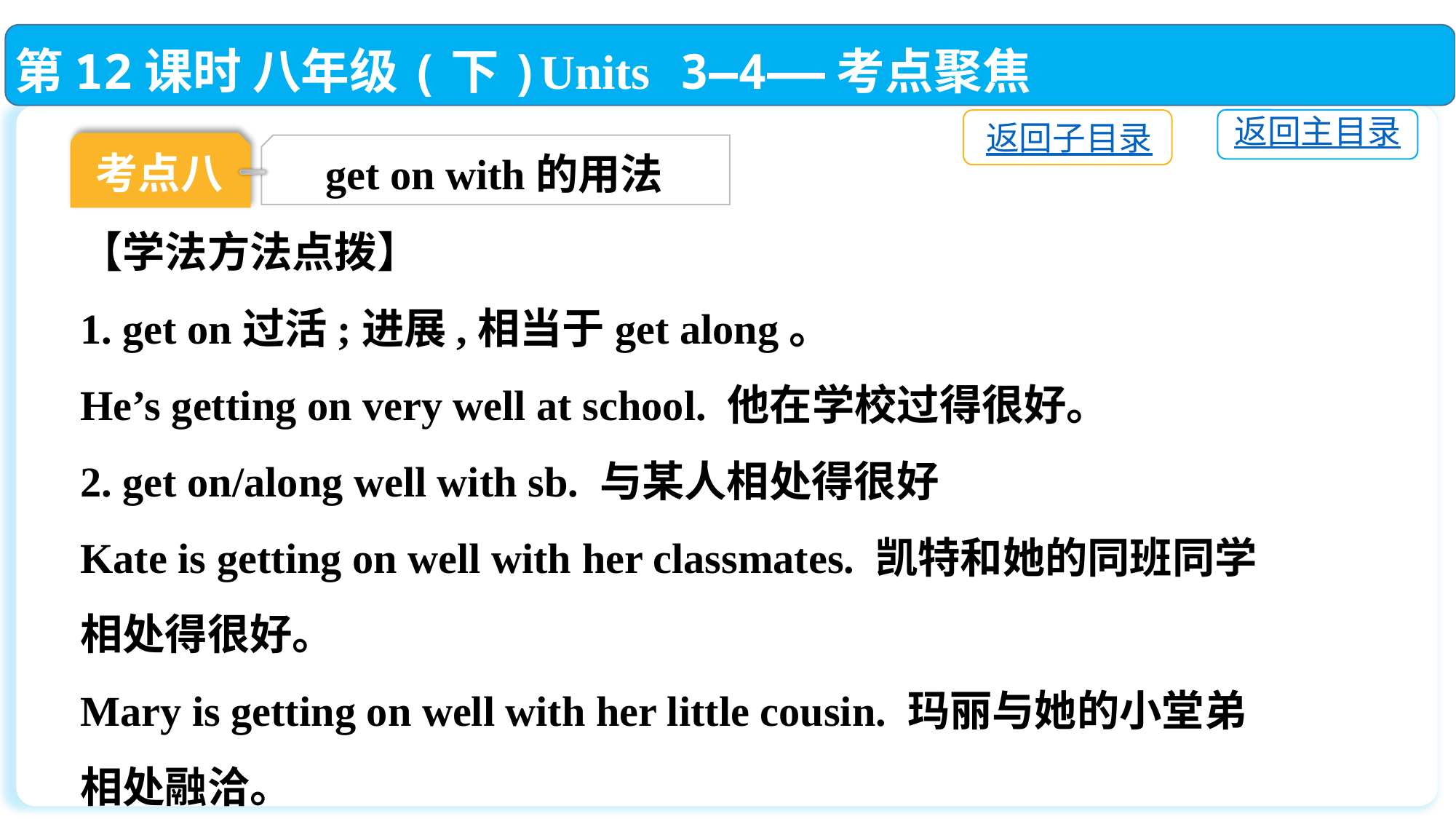

第12课时 八年级(下)Units 3—4——考点聚焦

返回主目录

返回子目录
考点八
get on with的用法

【学法方法点拨】
1. get on过活;进展,相当于get along。
He’s getting on very well at school. 他在学校过得很好。
2. get on/along well with sb. 与某人相处得很好
Kate is getting on well with her classmates. 凯特和她的同班同学相处得很好。
Mary is getting on well with her little cousin. 玛丽与她的小堂弟相处融洽。